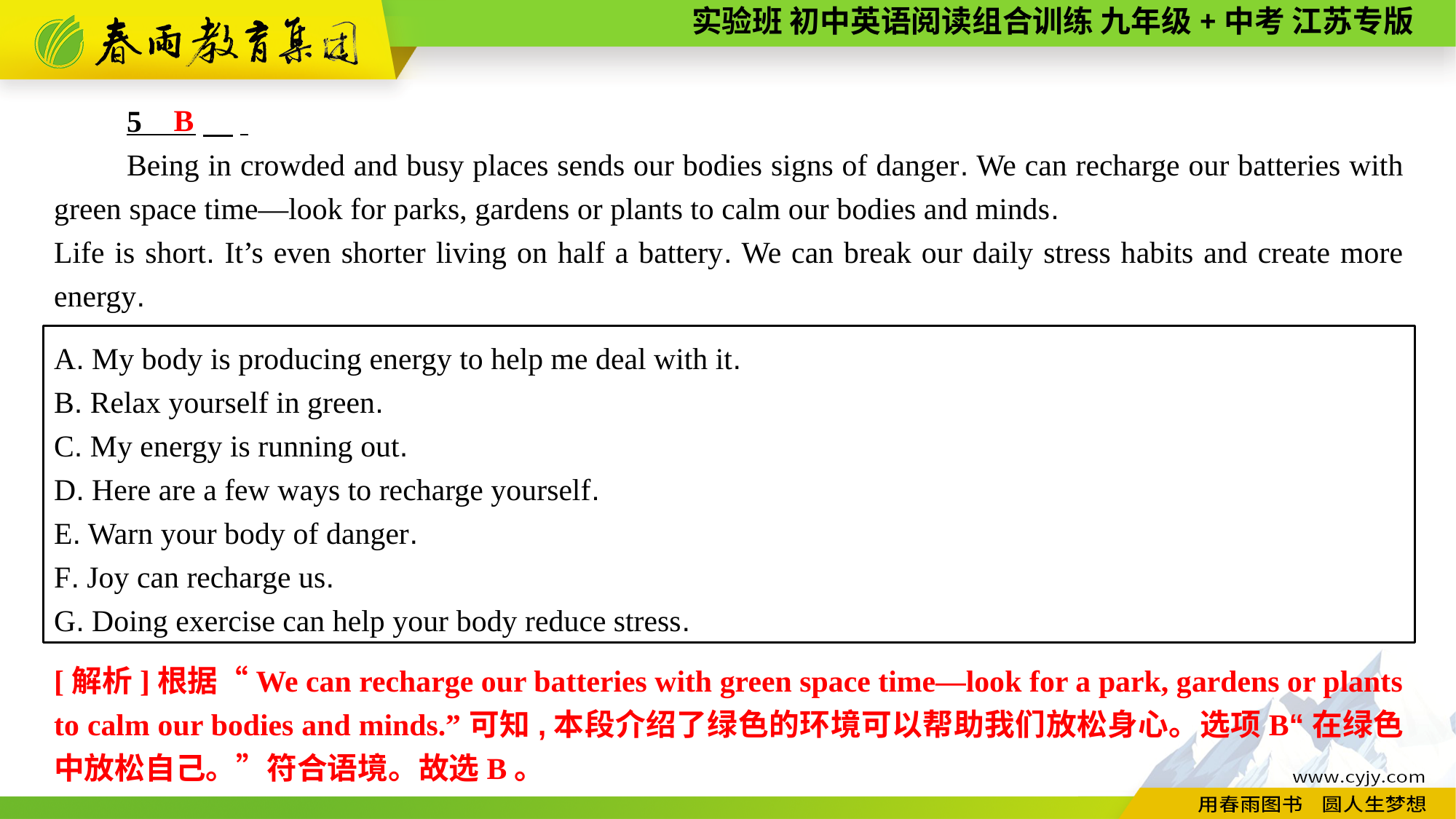

B
5       　.
Being in crowded and busy places sends our bodies signs of danger. We can recharge our batteries with green space time—look for parks, gardens or plants to calm our bodies and minds.
Life is short. It’s even shorter living on half a battery. We can break our daily stress habits and create more energy.
A. My body is producing energy to help me deal with it.
B. Relax yourself in green.
C. My energy is running out.
D. Here are a few ways to recharge yourself.
E. Warn your body of danger.
F. Joy can recharge us.
G. Doing exercise can help your body reduce stress.
[解析]根据“We can recharge our batteries with green space time—look for a park, gardens or plants to calm our bodies and minds.”可知,本段介绍了绿色的环境可以帮助我们放松身心。选项B“在绿色中放松自己。”符合语境。故选B。